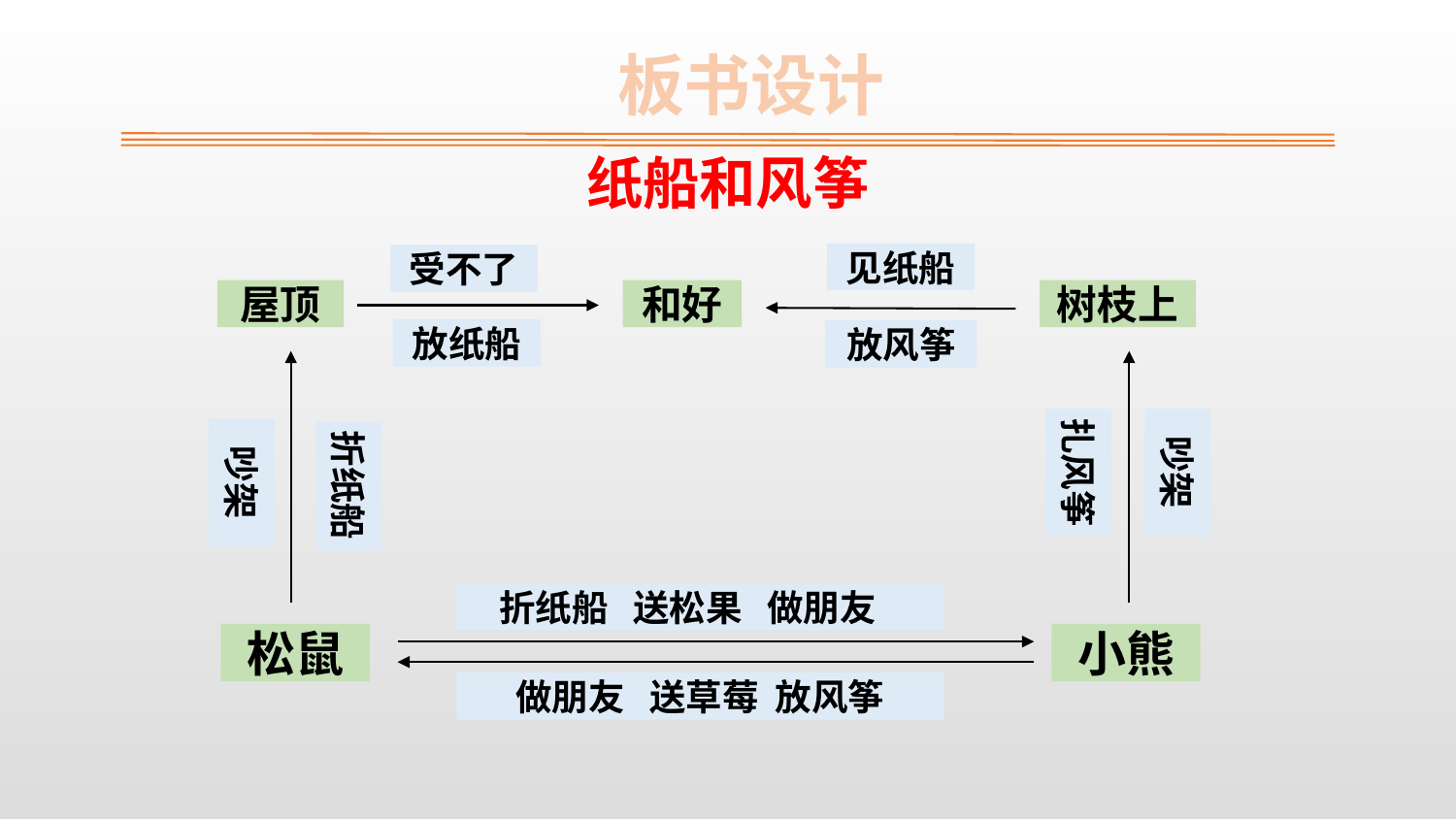

板书设计
纸船和风筝
见纸船
受不了
屋顶
和好
树枝上
放纸船
放风筝
扎风筝
吵架
吵架
折纸船
折纸船   送松果   做朋友
松鼠
小熊
做朋友   送草莓  放风筝